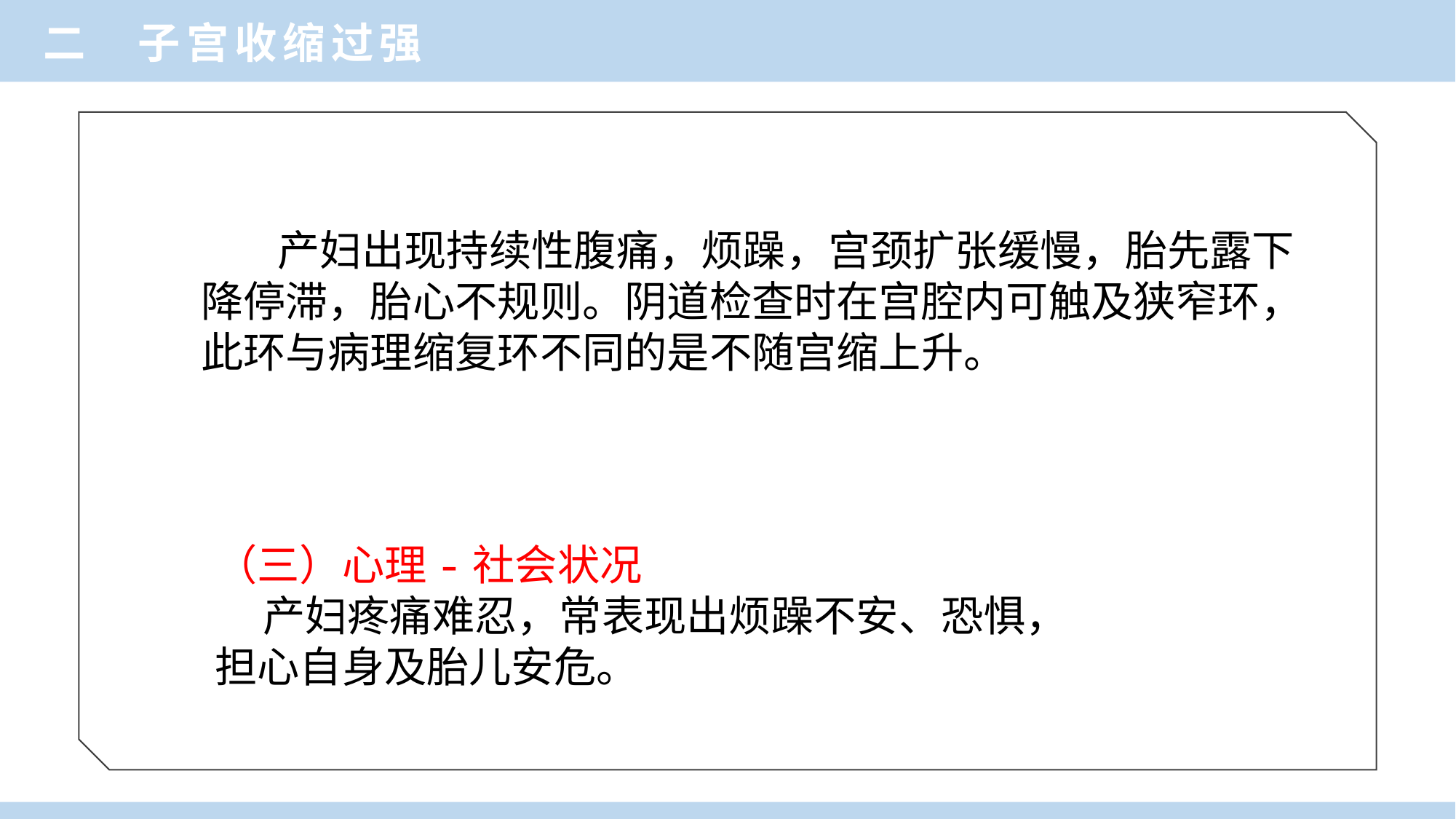

二   子宫收缩过强

       产妇出现持续性腹痛，烦躁，宫颈扩张缓慢，胎先露下降停滞，胎心不规则。阴道检查时在宫腔内可触及狭窄环，此环与病理缩复环不同的是不随宫缩上升。
（三）心理-社会状况
    产妇疼痛难忍，常表现出烦躁不安、恐惧，
担心自身及胎儿安危。